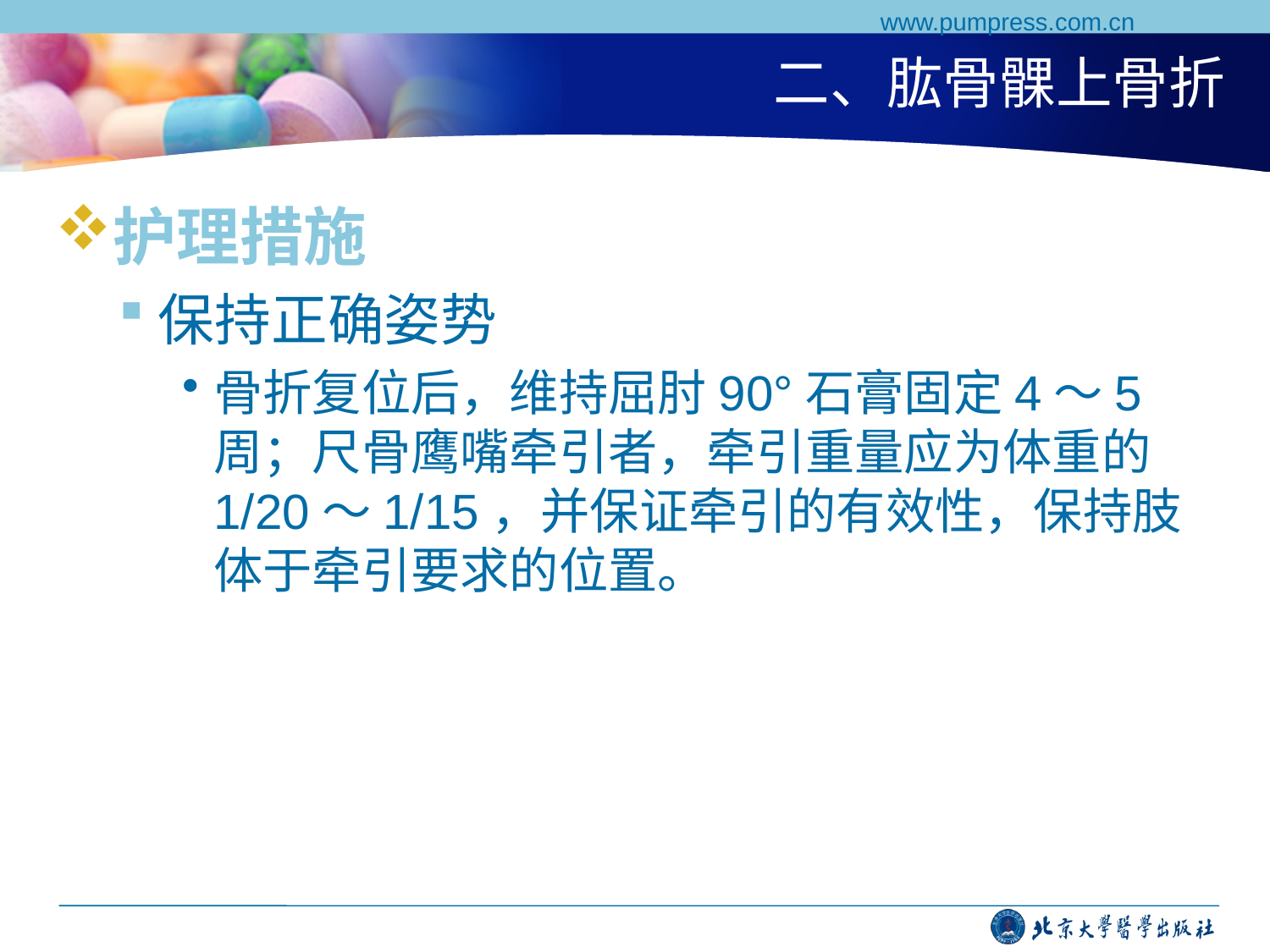

www.pumpress.com.cn
# 二、肱骨髁上骨折
护理措施
保持正确姿势
骨折复位后，维持屈肘90°石膏固定4～5周；尺骨鹰嘴牵引者，牵引重量应为体重的1/20～1/15，并保证牵引的有效性，保持肢体于牵引要求的位置。